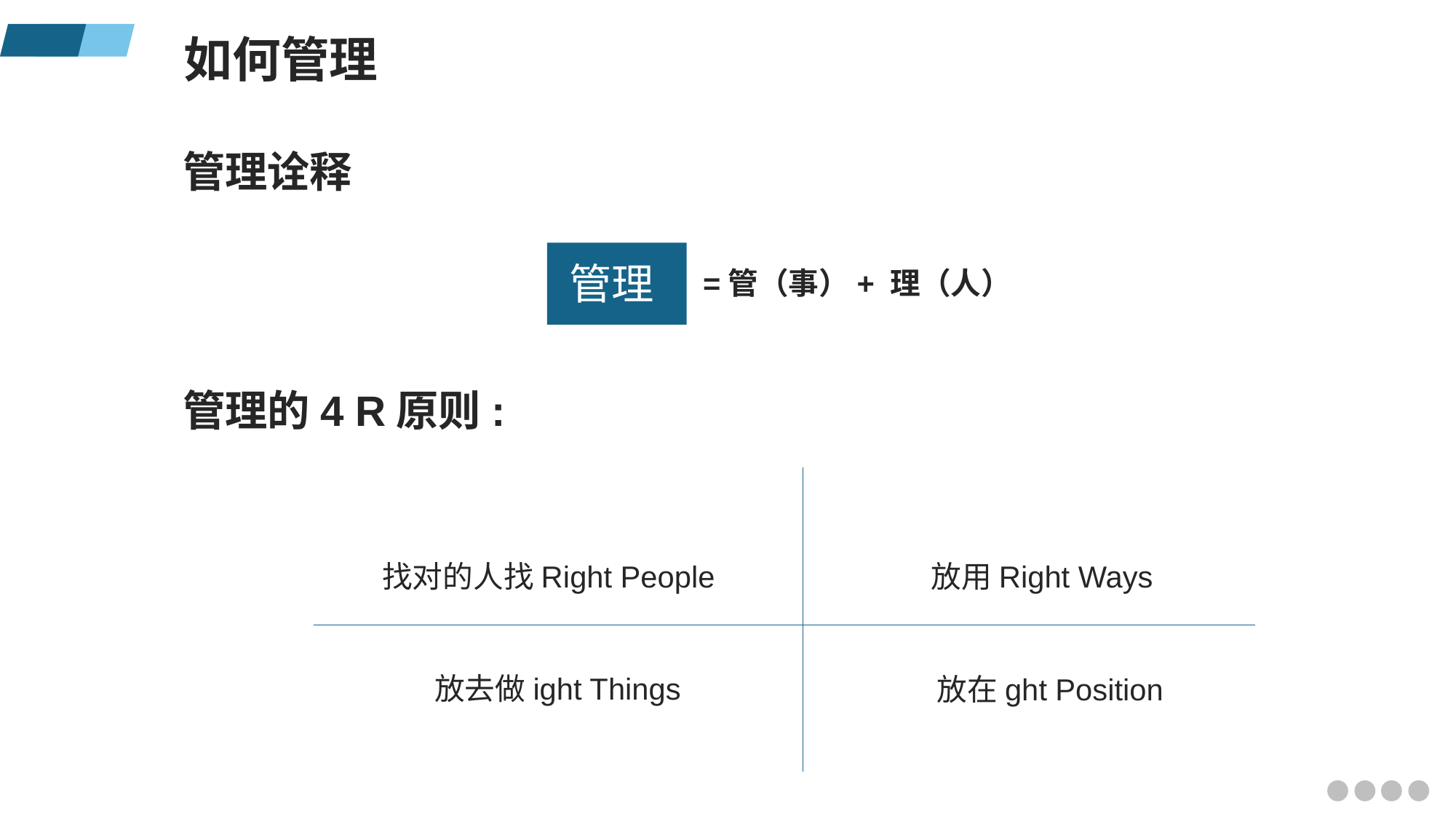

如何管理
管理诠释

管理
=管（事）+ 理（人）
管理的4 R原则:
找对的人找Right People
放用Right Ways
放去做ight Things

放在ght Position